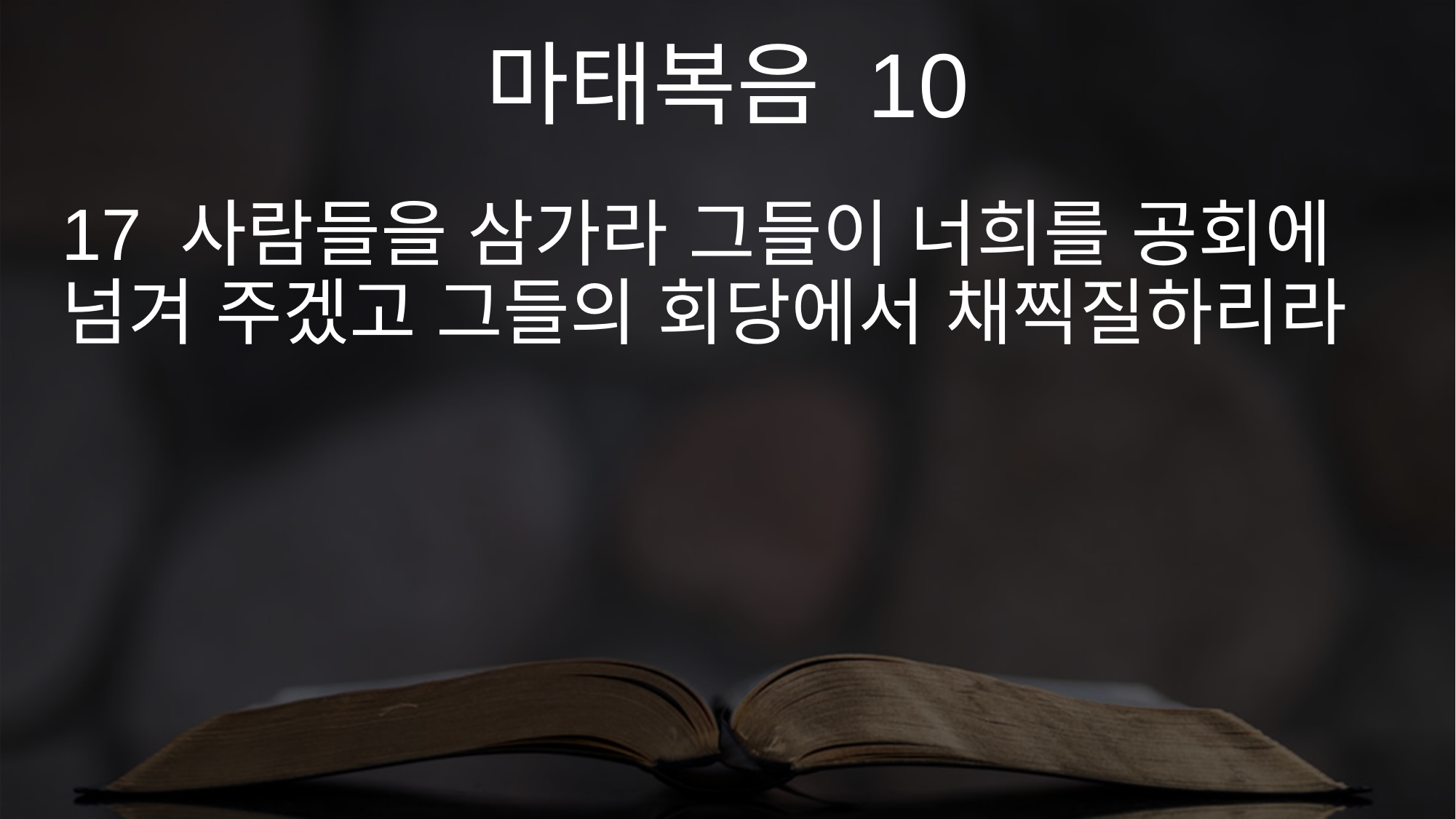

마태복음 10
17 사람들을 삼가라 그들이 너희를 공회에 넘겨 주겠고 그들의 회당에서 채찍질하리라